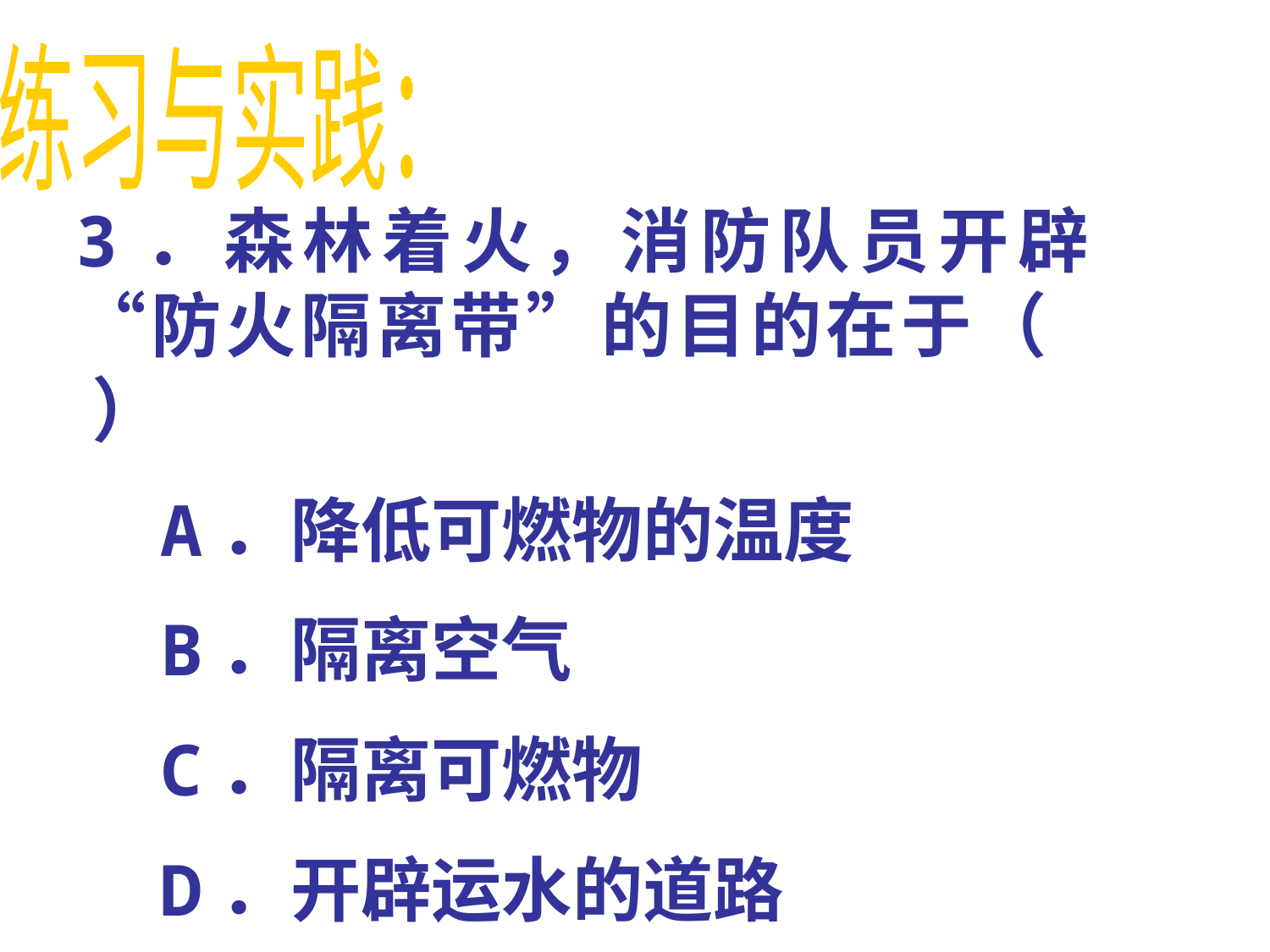

练习与实践：
3．森林着火，消防队员开辟“防火隔离带”的目的在于（    ）
  A．降低可燃物的温度
  B．隔离空气
  C．隔离可燃物
  D．开辟运水的道路